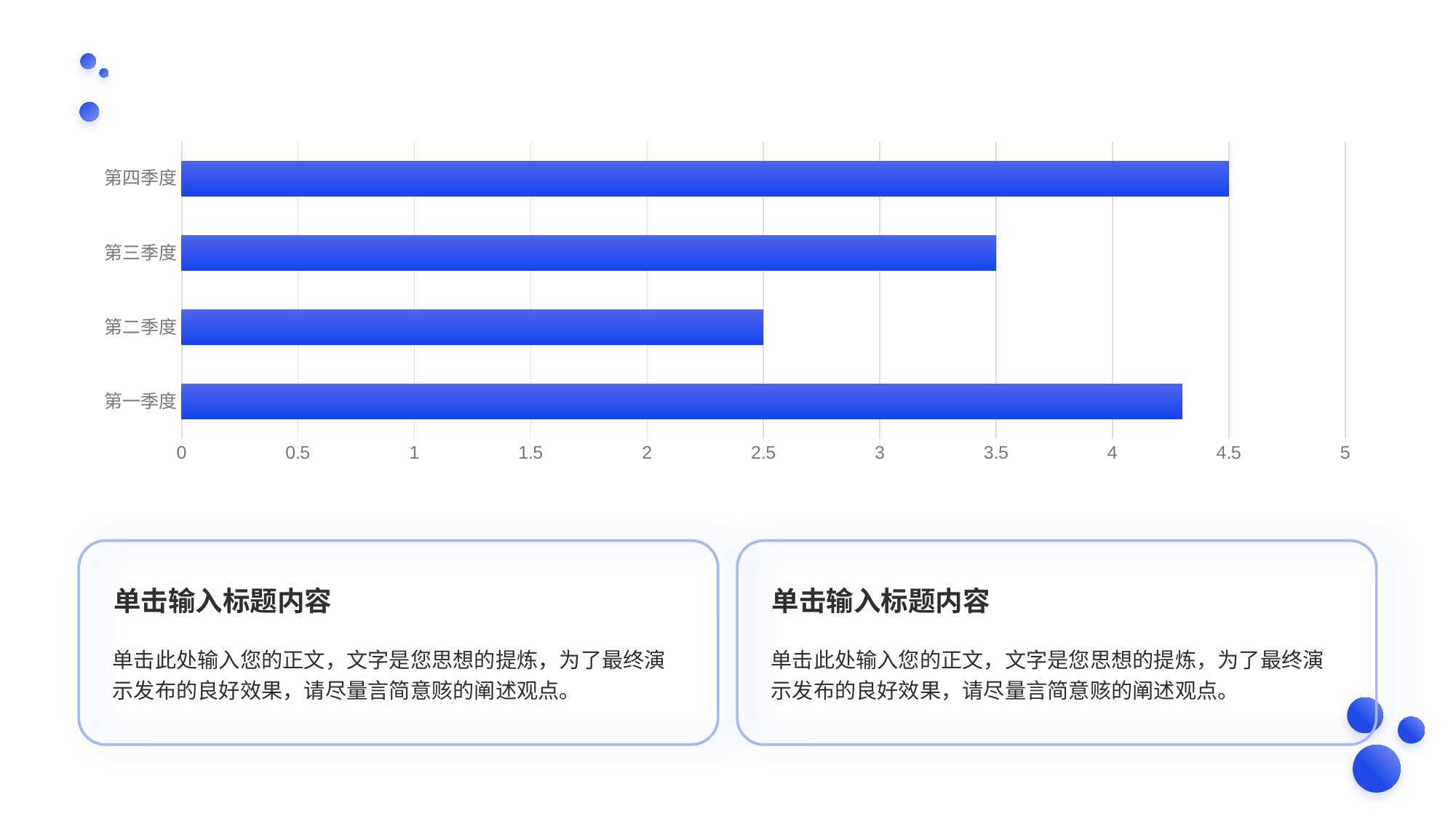

### Chart

| Category | 业绩 |
|---|---|
| 第一季度 | 4.3 |
| 第二季度 | 2.5 |
| 第三季度 | 3.5 |
| 第四季度 | 4.5 |
单击输入标题内容
单击此处输入您的正文，文字是您思想的提炼，为了最终演示发布的良好效果，请尽量言简意赅的阐述观点。

单击输入标题内容
单击此处输入您的正文，文字是您思想的提炼，为了最终演示发布的良好效果，请尽量言简意赅的阐述观点。